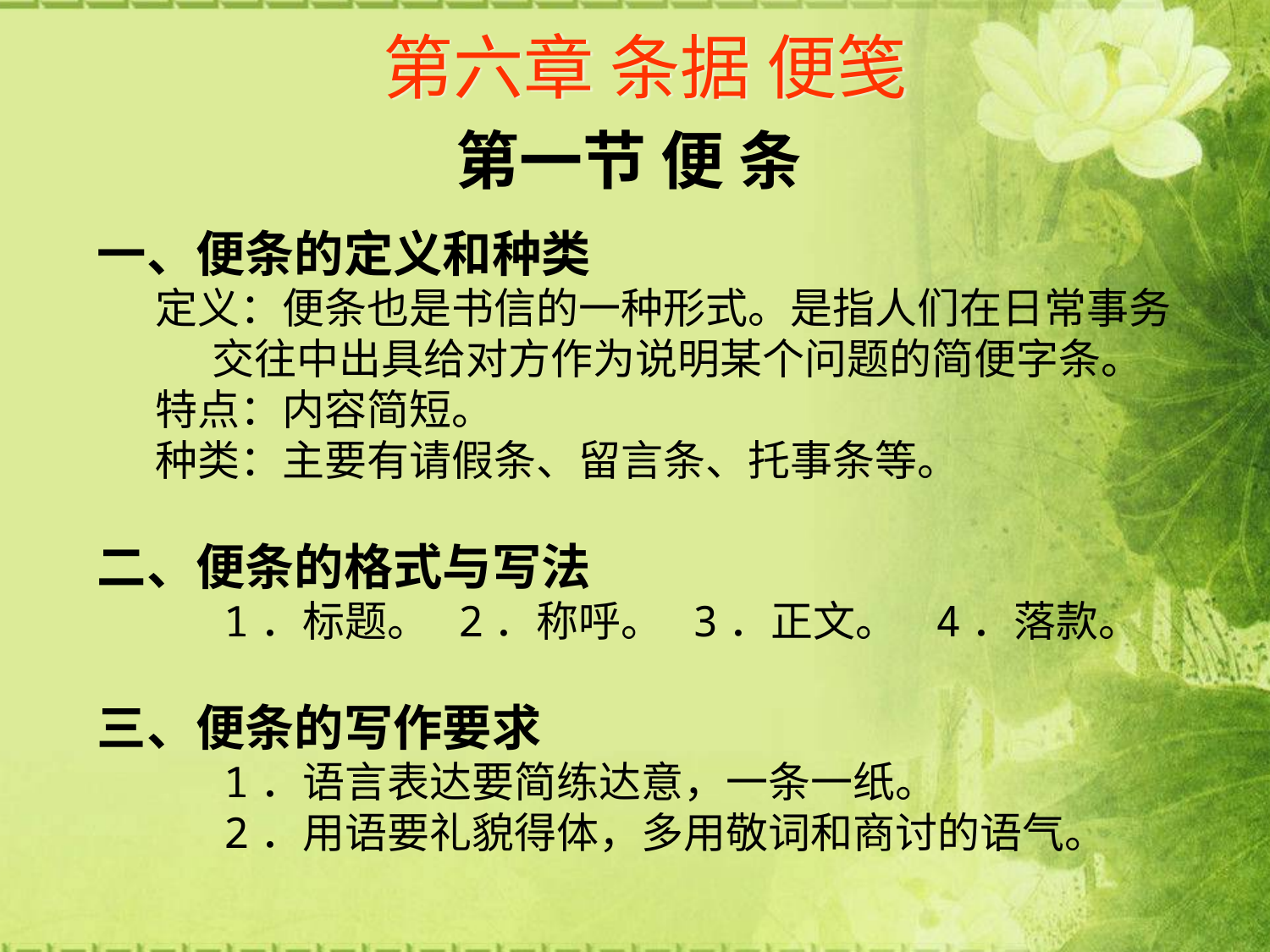

# 第六章 条据 便笺
第一节 便 条
一、便条的定义和种类
     定义：便条也是书信的一种形式。是指人们在日常事务
           交往中出具给对方作为说明某个问题的简便字条。
     特点：内容简短。
     种类：主要有请假条、留言条、托事条等。

二、便条的格式与写法
     1．标题。  2．称呼。  3．正文。   4．落款。

三、便条的写作要求
     1．语言表达要简练达意，一条一纸。
     2．用语要礼貌得体，多用敬词和商讨的语气。